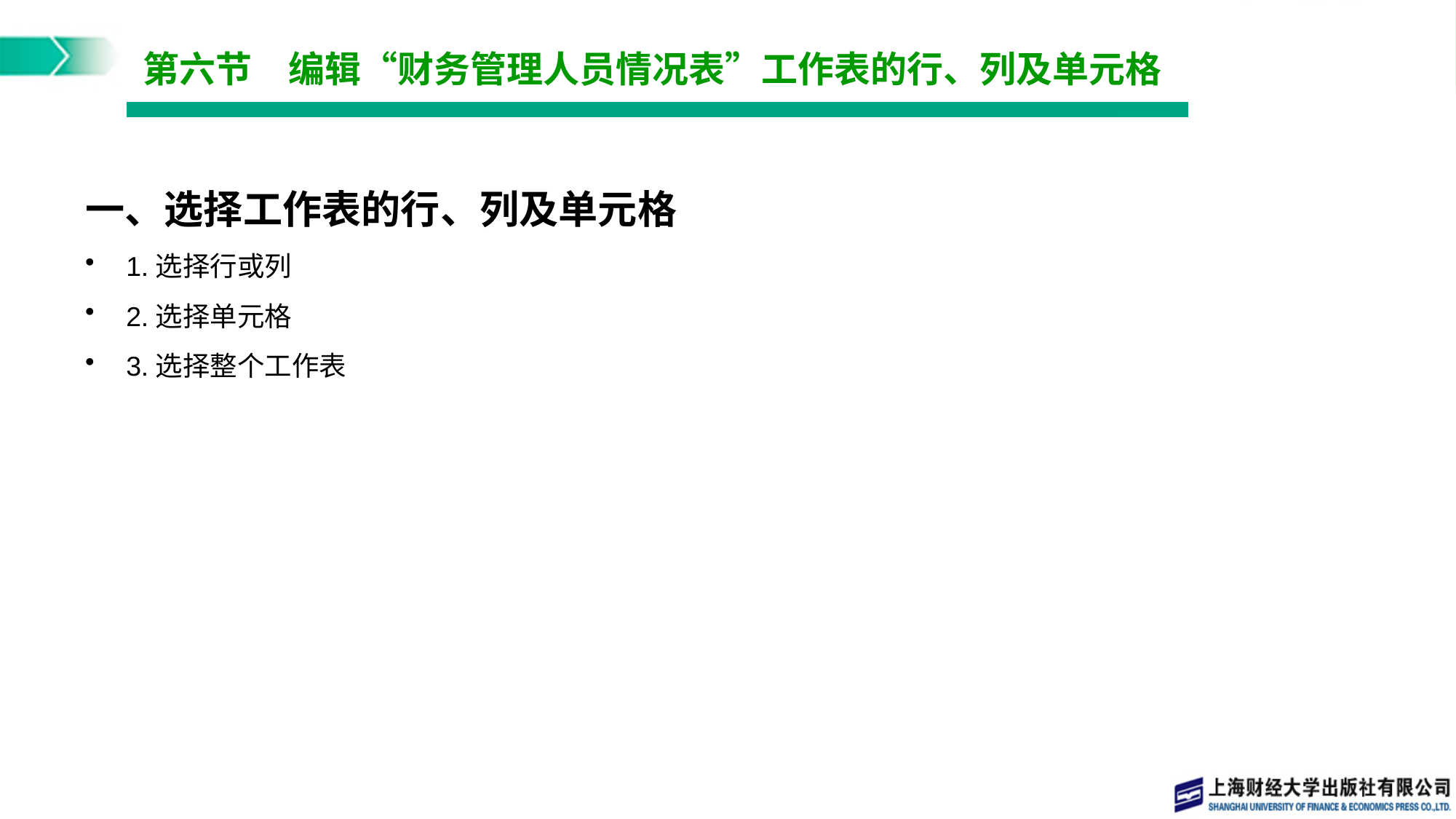

# 第六节　编辑“财务管理人员情况表”工作表的行、列及单元格
一、选择工作表的行、列及单元格
1.选择行或列
2.选择单元格
3.选择整个工作表